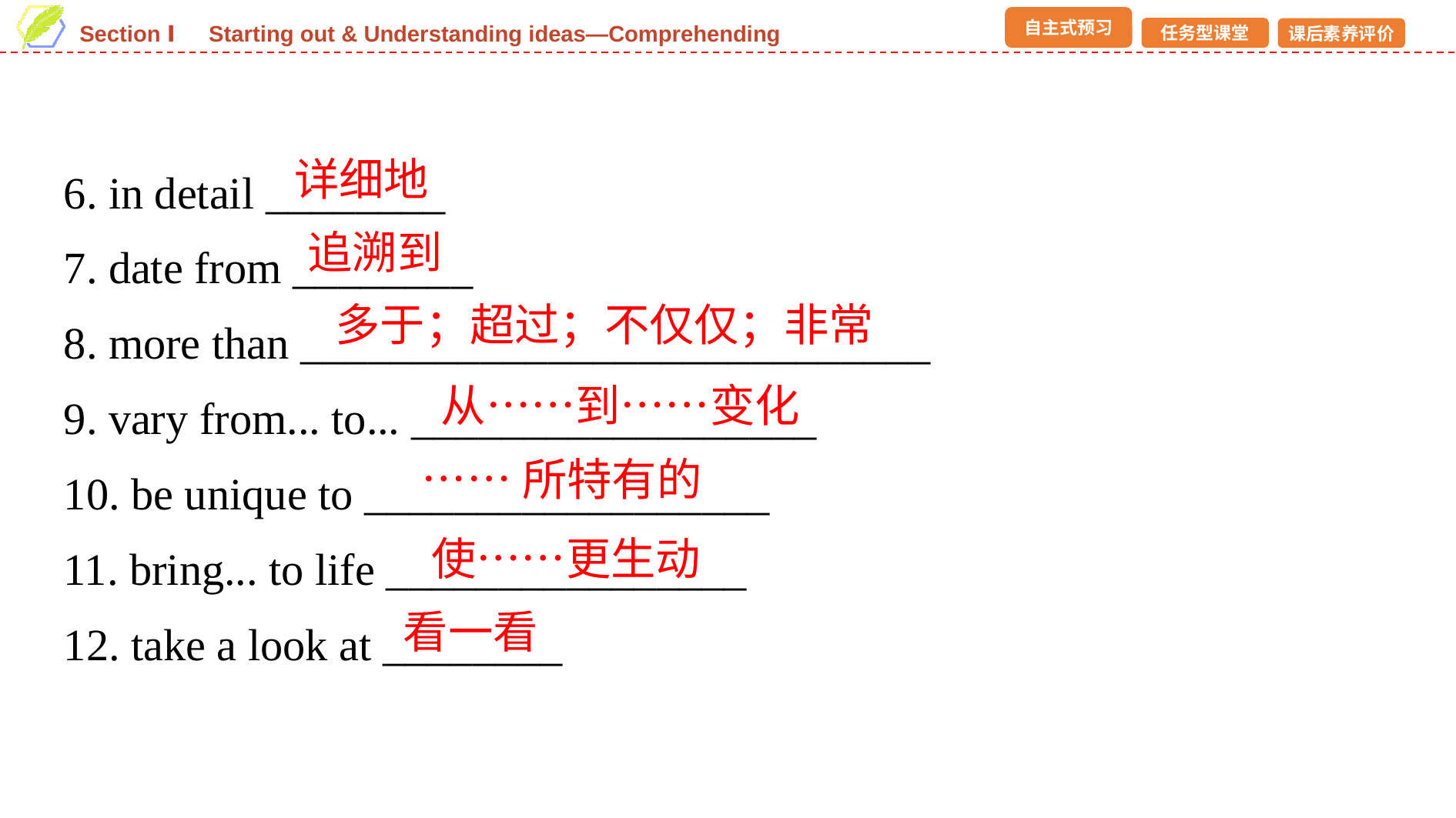

6. in detail ________
7. date from ________
8. more than ____________________________
9. vary from... to... __________________
10. be unique to __________________
11. bring... to life ________________
12. take a look at ________
详细地
追溯到
多于；超过；不仅仅；非常
从……到……变化
……所特有的
使……更生动
看一看